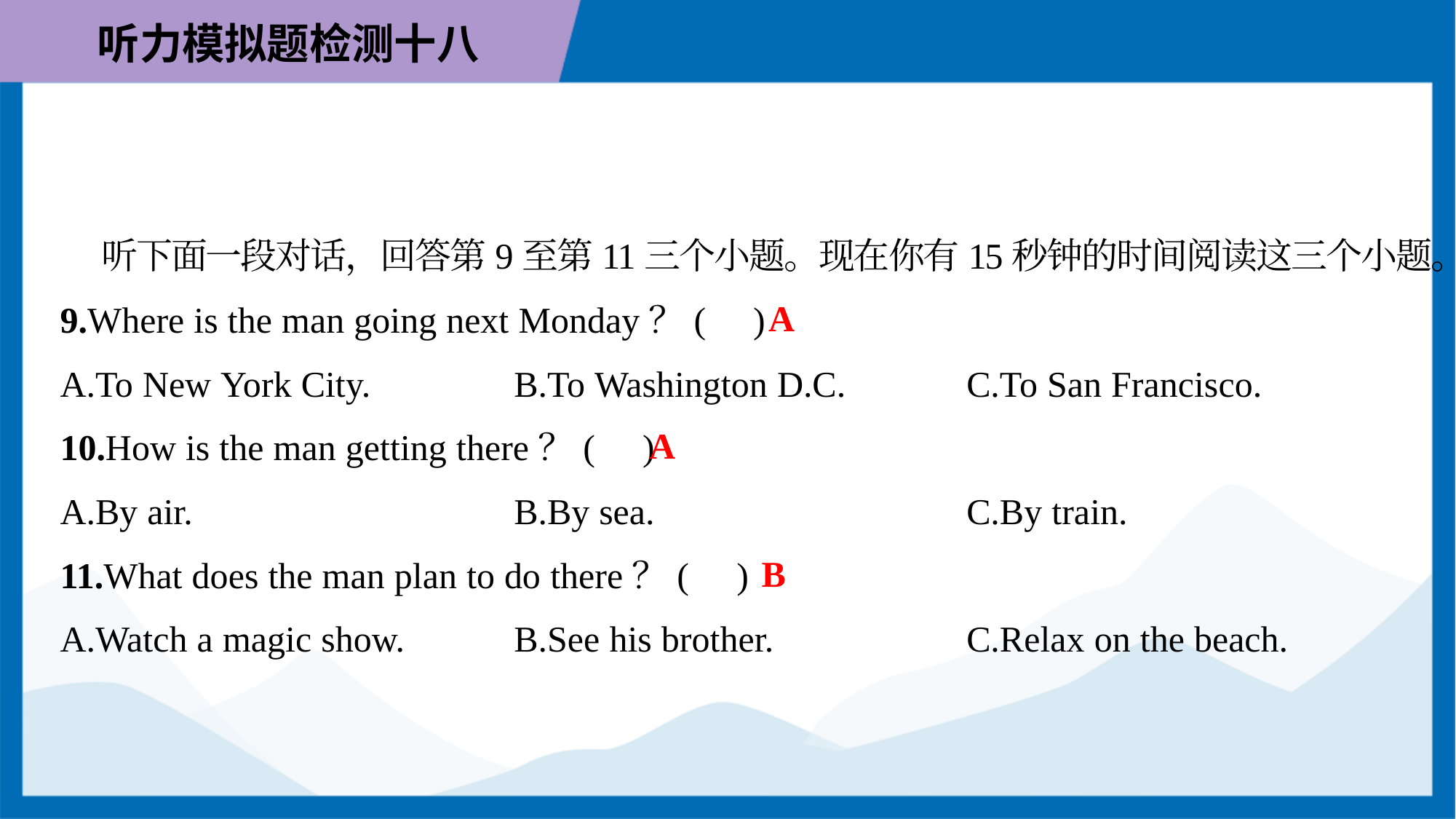

听下面一段对话，回答第9至第11三个小题。现在你有15秒钟的时间阅读这三个小题。
A
9.Where is the man going next Monday？(     )
A.To New York City.	B.To Washington D.C.	C.To San Francisco.
A
10.How is the man getting there？(     )
A.By air.	B.By sea.	C.By train.
B
11.What does the man plan to do there？(     )
A.Watch a magic show.	B.See his brother.	C.Relax on the beach.